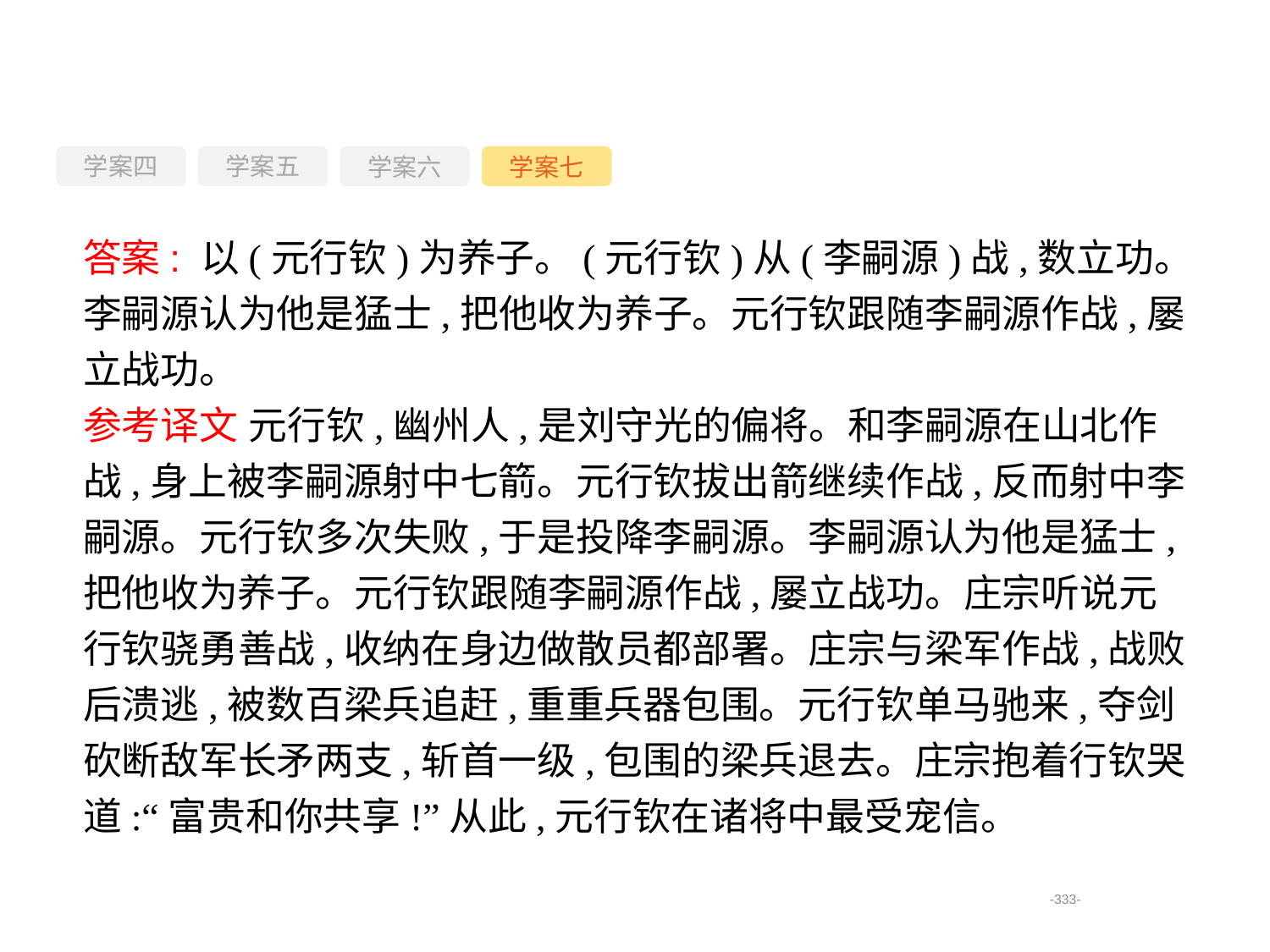

学案四
学案六
学案七
学案五
答案: 以(元行钦)为养子。(元行钦)从(李嗣源)战,数立功。
李嗣源认为他是猛士,把他收为养子。元行钦跟随李嗣源作战,屡立战功。
参考译文 元行钦,幽州人,是刘守光的偏将。和李嗣源在山北作战,身上被李嗣源射中七箭。元行钦拔出箭继续作战,反而射中李嗣源。元行钦多次失败,于是投降李嗣源。李嗣源认为他是猛士,把他收为养子。元行钦跟随李嗣源作战,屡立战功。庄宗听说元行钦骁勇善战,收纳在身边做散员都部署。庄宗与梁军作战,战败后溃逃,被数百梁兵追赶,重重兵器包围。元行钦单马驰来,夺剑砍断敌军长矛两支,斩首一级,包围的梁兵退去。庄宗抱着行钦哭道:“富贵和你共享!”从此,元行钦在诸将中最受宠信。
-333-